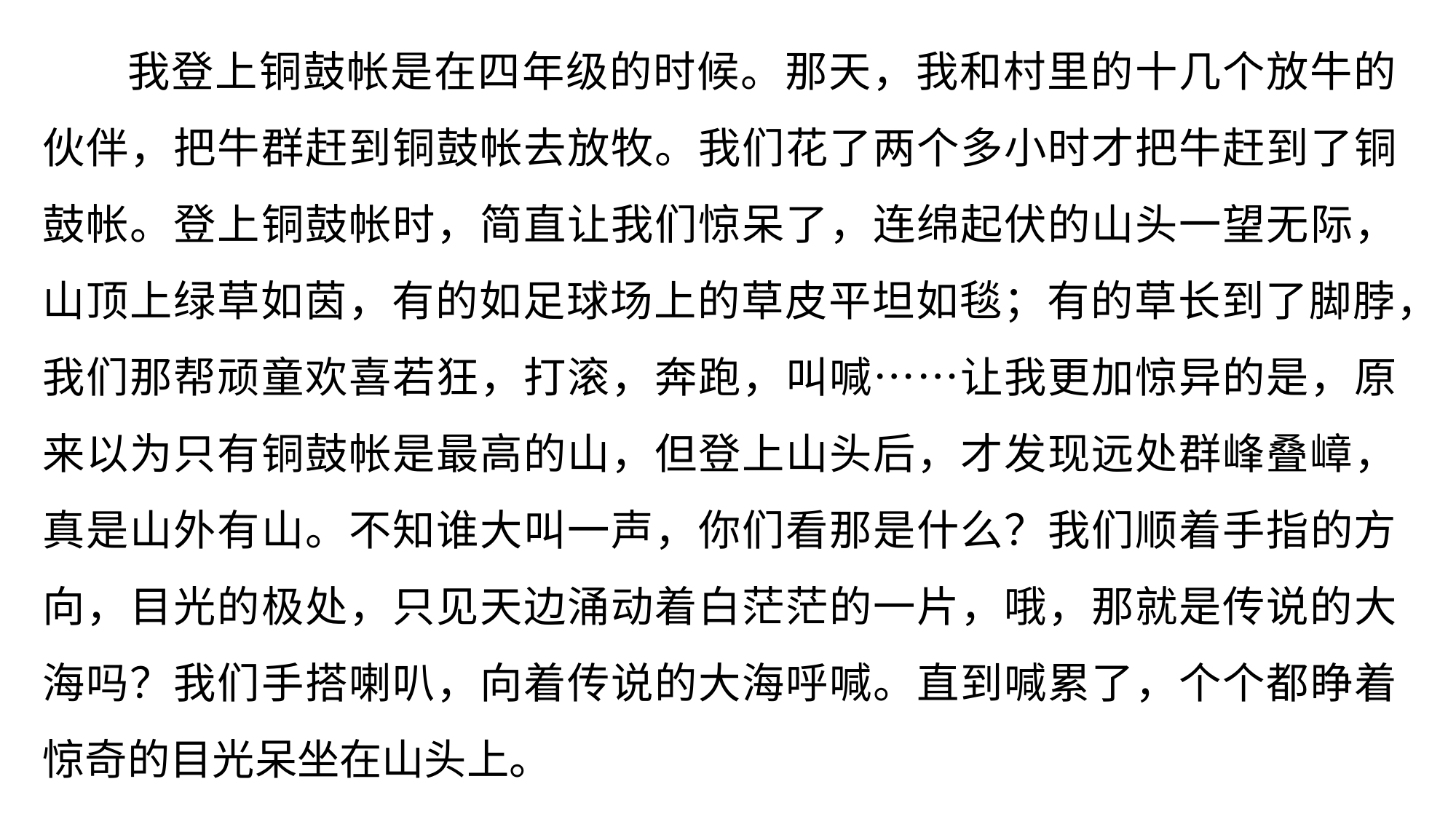

我登上铜鼓帐是在四年级的时候。那天，我和村里的十几个放牛的伙伴，把牛群赶到铜鼓帐去放牧。我们花了两个多小时才把牛赶到了铜鼓帐。登上铜鼓帐时，简直让我们惊呆了，连绵起伏的山头一望无际，山顶上绿草如茵，有的如足球场上的草皮平坦如毯；有的草长到了脚脖，我们那帮顽童欢喜若狂，打滚，奔跑，叫喊……让我更加惊异的是，原来以为只有铜鼓帐是最高的山，但登上山头后，才发现远处群峰叠嶂，真是山外有山。不知谁大叫一声，你们看那是什么？我们顺着手指的方向，目光的极处，只见天边涌动着白茫茫的一片，哦，那就是传说的大海吗？我们手搭喇叭，向着传说的大海呼喊。直到喊累了，个个都睁着惊奇的目光呆坐在山头上。